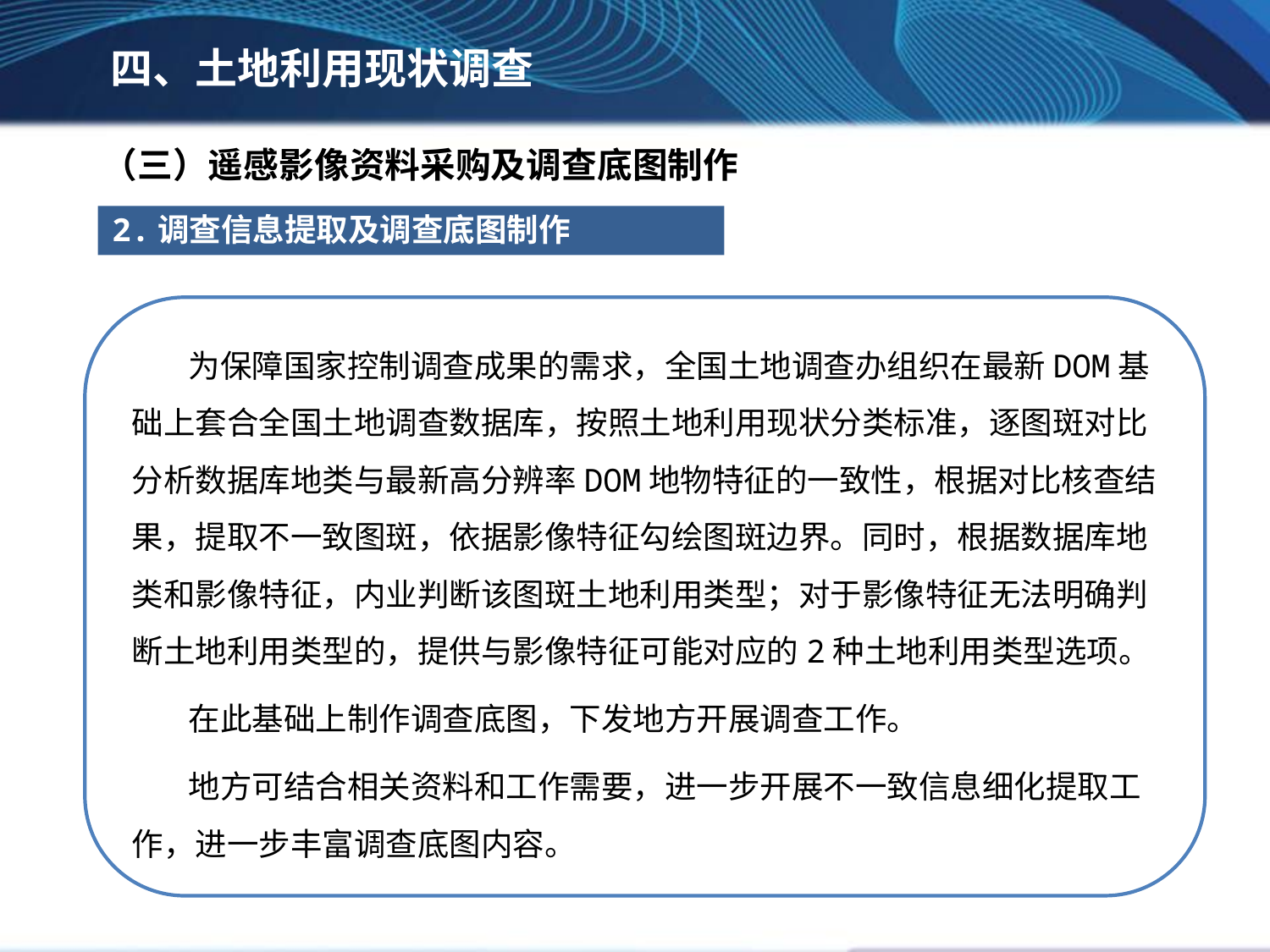

四、土地利用现状调查
（三）遥感影像资料采购及调查底图制作
2.调查信息提取及调查底图制作

为保障国家控制调查成果的需求，全国土地调查办组织在最新DOM基础上套合全国土地调查数据库，按照土地利用现状分类标准，逐图斑对比分析数据库地类与最新高分辨率DOM地物特征的一致性，根据对比核查结果，提取不一致图斑，依据影像特征勾绘图斑边界。同时，根据数据库地类和影像特征，内业判断该图斑土地利用类型；对于影像特征无法明确判断土地利用类型的，提供与影像特征可能对应的2种土地利用类型选项。
在此基础上制作调查底图，下发地方开展调查工作。
地方可结合相关资料和工作需要，进一步开展不一致信息细化提取工作，进一步丰富调查底图内容。